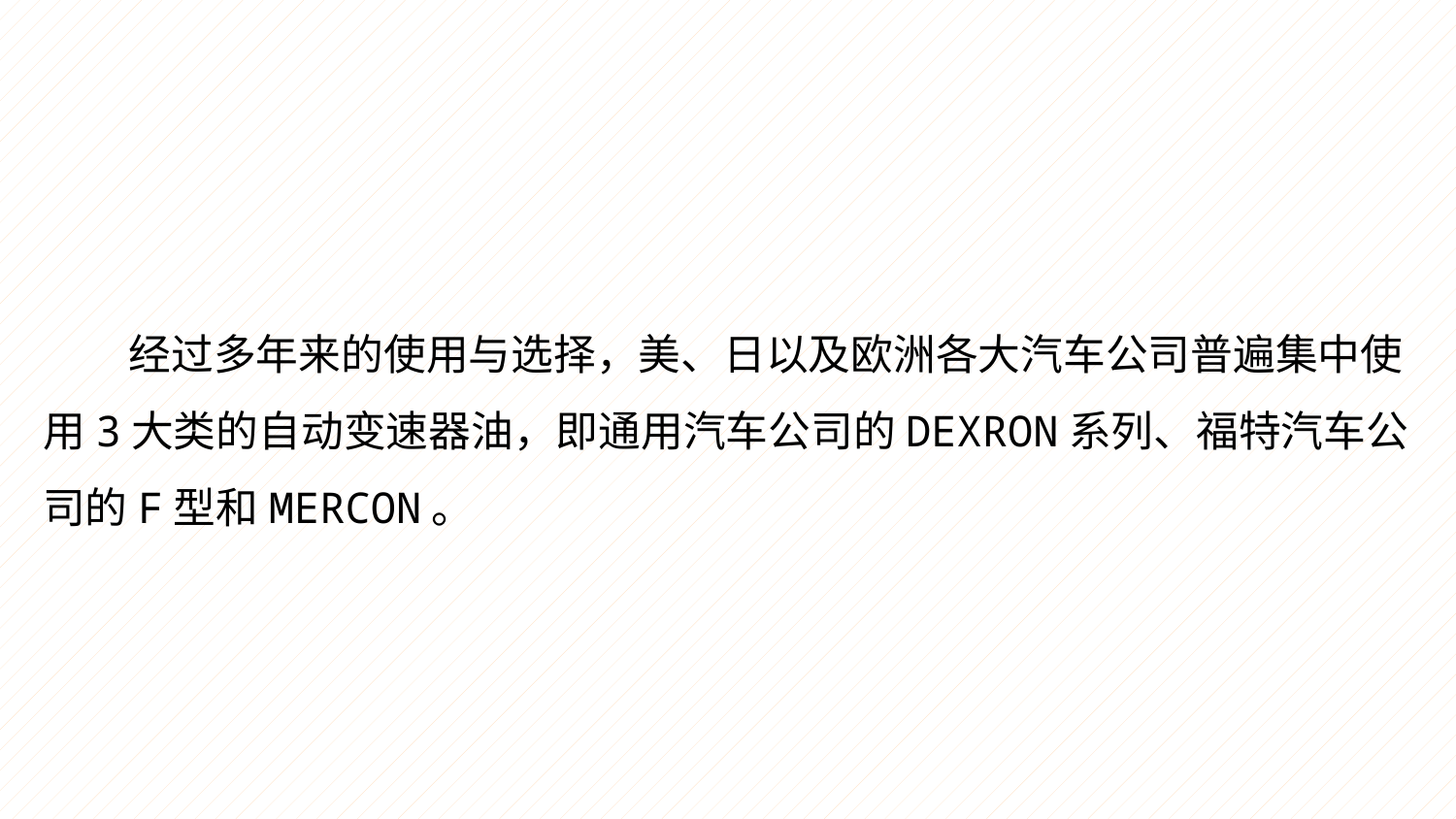

经过多年来的使用与选择，美、日以及欧洲各大汽车公司普遍集中使用3大类的自动变速器油，即通用汽车公司的DEXRON系列、福特汽车公司的F型和MERCON。